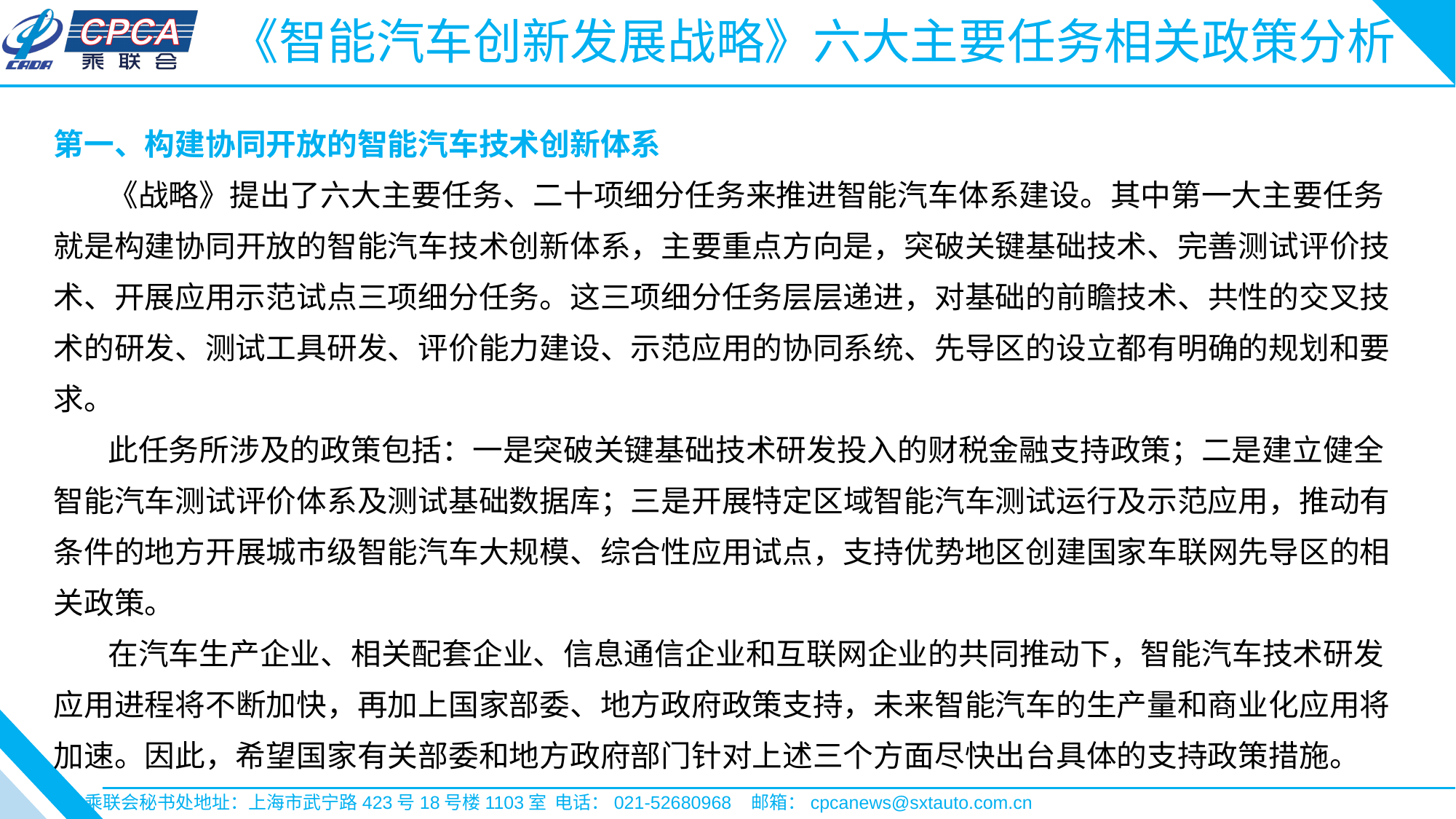

《智能汽车创新发展战略》六大主要任务相关政策分析
第一、构建协同开放的智能汽车技术创新体系
       《战略》提出了六大主要任务、二十项细分任务来推进智能汽车体系建设。其中第一大主要任务就是构建协同开放的智能汽车技术创新体系，主要重点方向是，突破关键基础技术、完善测试评价技术、开展应用示范试点三项细分任务。这三项细分任务层层递进，对基础的前瞻技术、共性的交叉技术的研发、测试工具研发、评价能力建设、示范应用的协同系统、先导区的设立都有明确的规划和要求。
       此任务所涉及的政策包括：一是突破关键基础技术研发投入的财税金融支持政策；二是建立健全智能汽车测试评价体系及测试基础数据库；三是开展特定区域智能汽车测试运行及示范应用，推动有条件的地方开展城市级智能汽车大规模、综合性应用试点，支持优势地区创建国家车联网先导区的相关政策。
       在汽车生产企业、相关配套企业、信息通信企业和互联网企业的共同推动下，智能汽车技术研发应用进程将不断加快，再加上国家部委、地方政府政策支持，未来智能汽车的生产量和商业化应用将加速。因此，希望国家有关部委和地方政府部门针对上述三个方面尽快出台具体的支持政策措施。